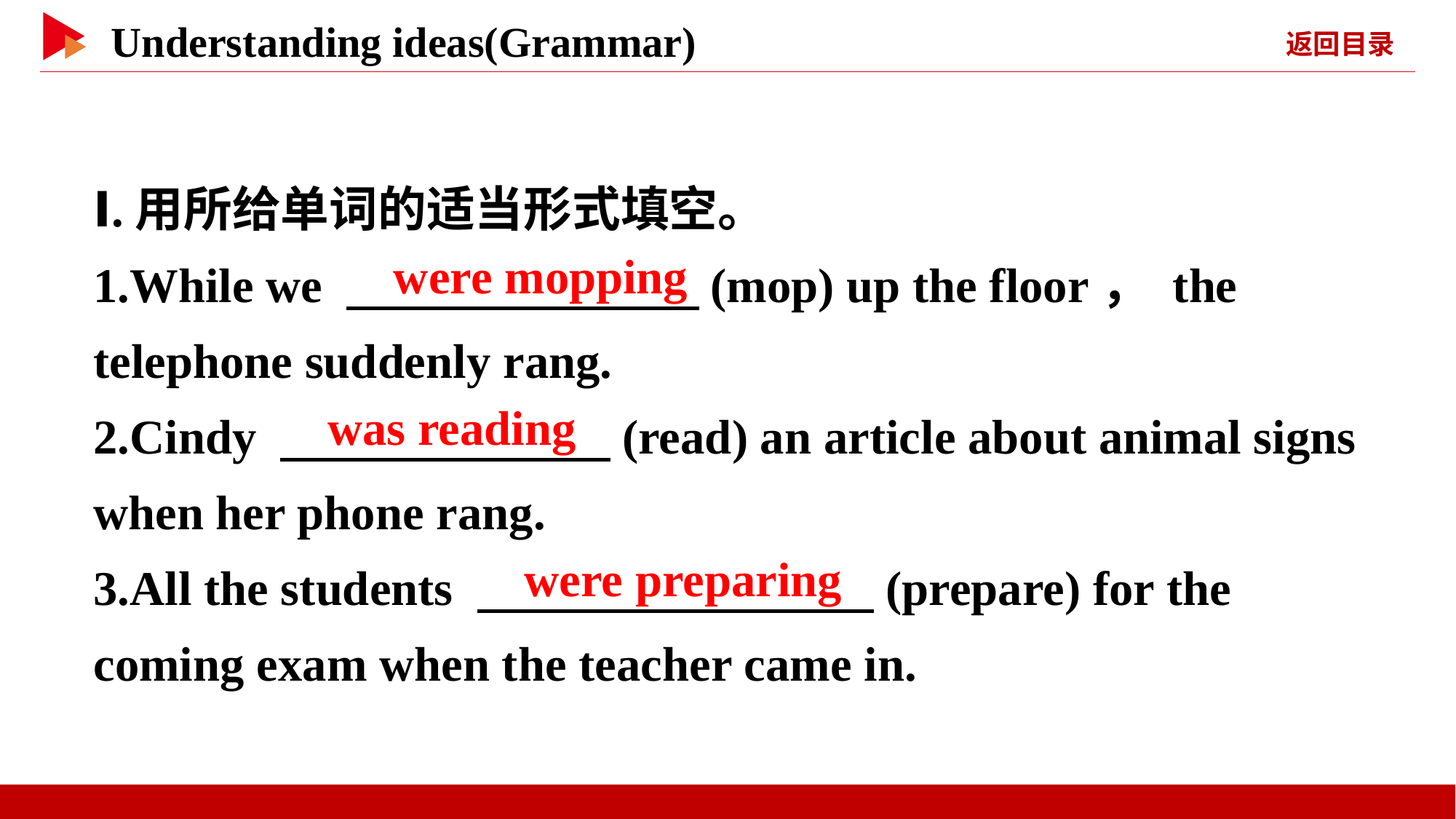

Ⅰ.用所给单词的适当形式填空。
1.While we 　                       　(mop) up the floor， the telephone suddenly rang.
2.Cindy 　                     　(read) an article about animal signs when her phone rang.
3.All the students 　                           　(prepare) for the coming exam when the teacher came in.
　were mopping
　was reading
　were preparing